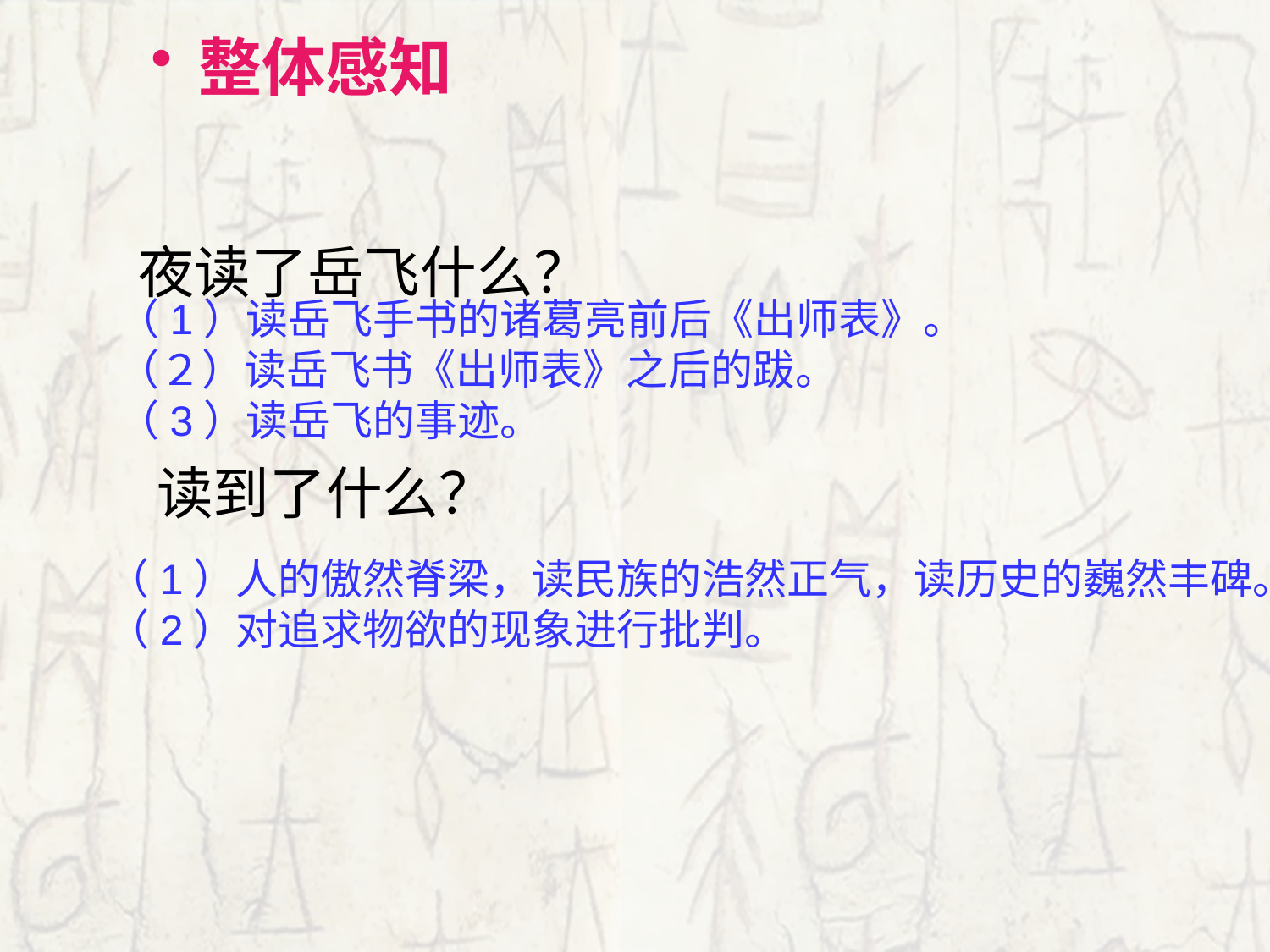

整体感知
夜读了岳飞什么？
（1）读岳飞手书的诸葛亮前后《出师表》。
（２）读岳飞书《出师表》之后的跋。
（3）读岳飞的事迹。
读到了什么？

（1）人的傲然脊梁，读民族的浩然正气，读历史的巍然丰碑。
（2）对追求物欲的现象进行批判。